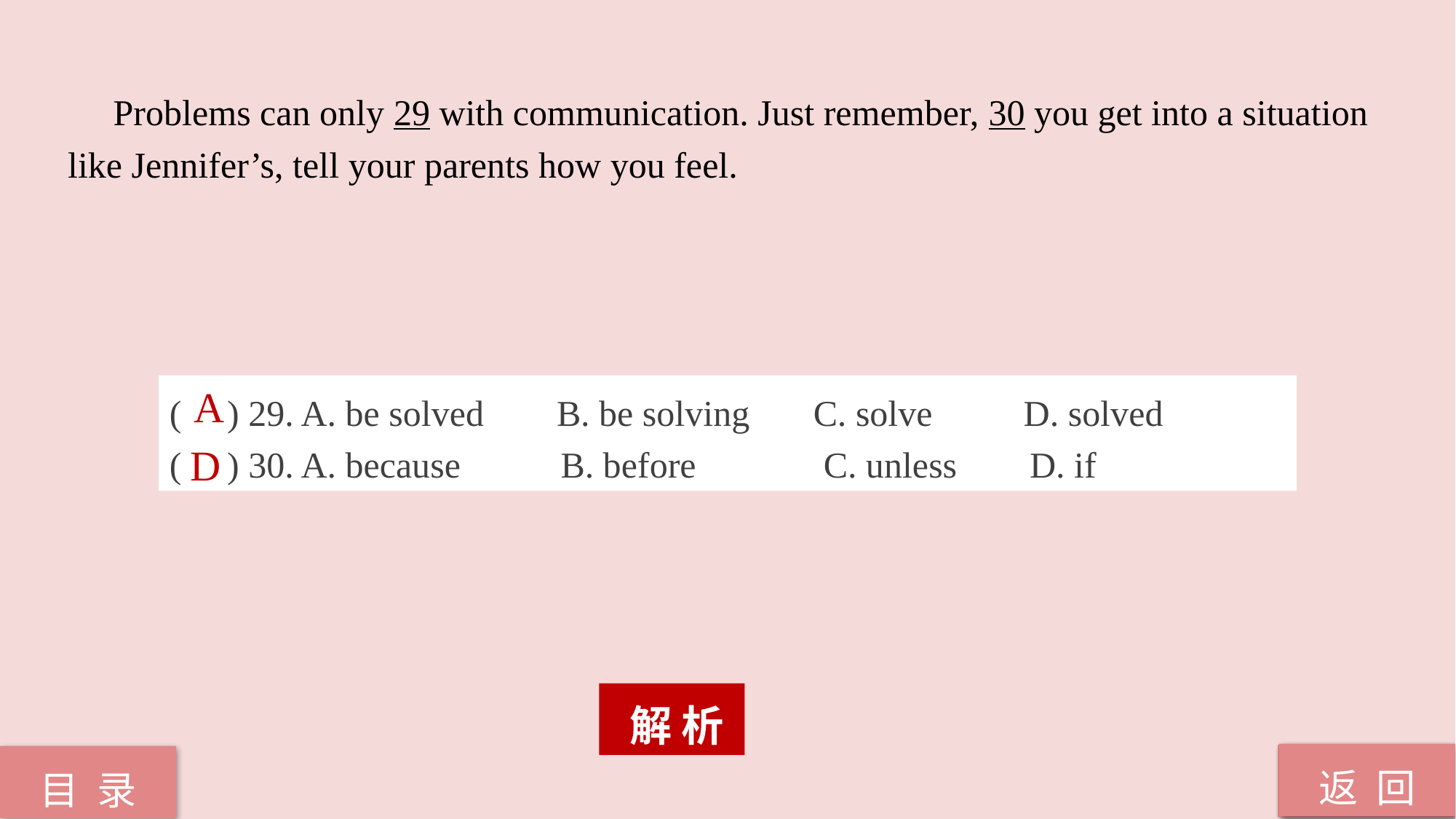

Problems can only 29 with communication. Just remember, 30 you get into a situation
like Jennifer’s, tell your parents how you feel.

A
(     ) 29. A. be solved        B. be solving       C. solve          D. solved
(     ) 30. A. because           B. before              C. unless        D. if
D
 解 析
返  回